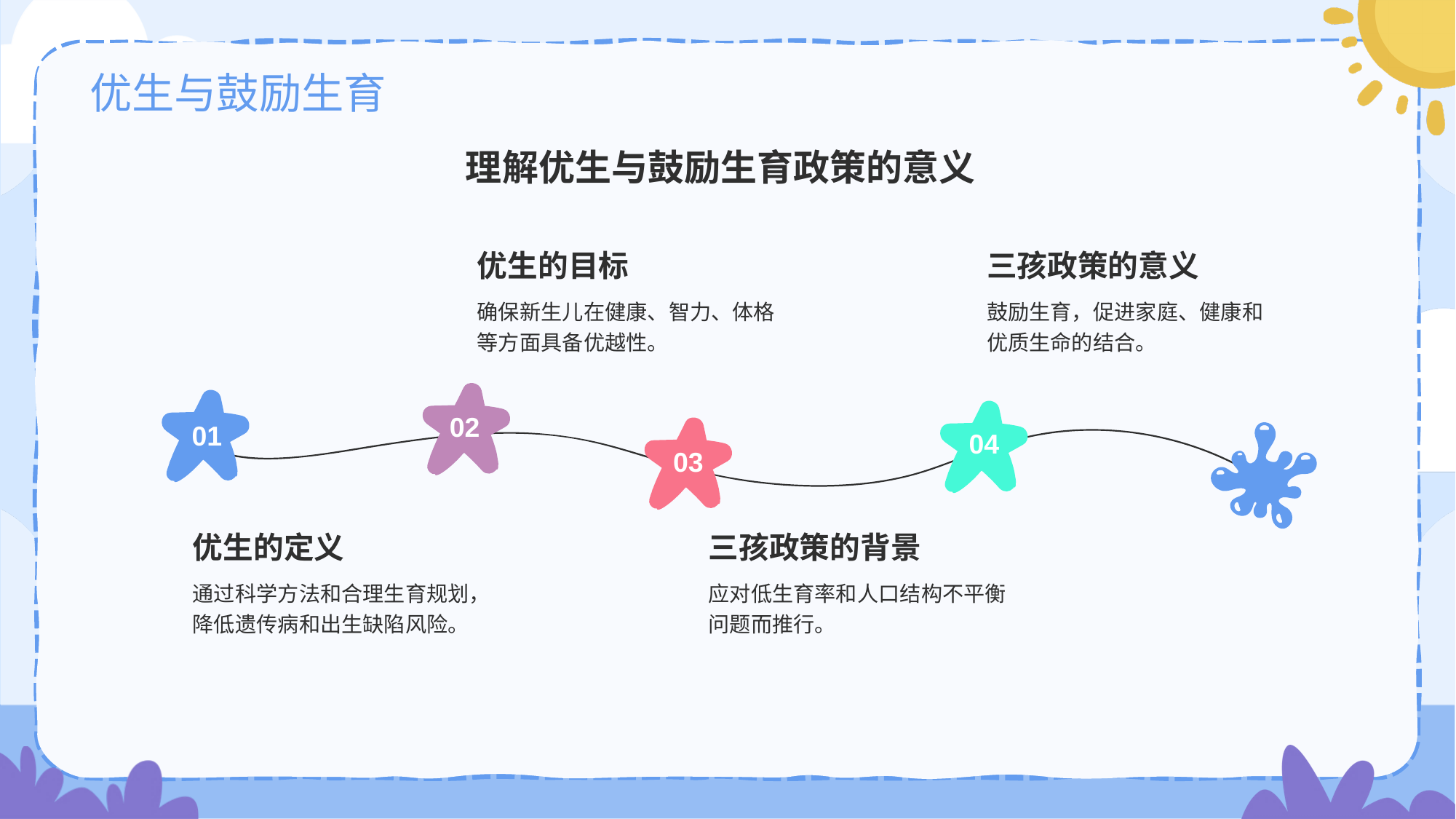

# 优生与鼓励生育
理解优生与鼓励生育政策的意义
优生的目标
确保新生儿在健康、智力、体格等方面具备优越性。

02
三孩政策的意义
鼓励生育，促进家庭、健康和优质生命的结合。

04

01
优生的定义
通过科学方法和合理生育规划，降低遗传病和出生缺陷风险。

03
三孩政策的背景
应对低生育率和人口结构不平衡问题而推行。